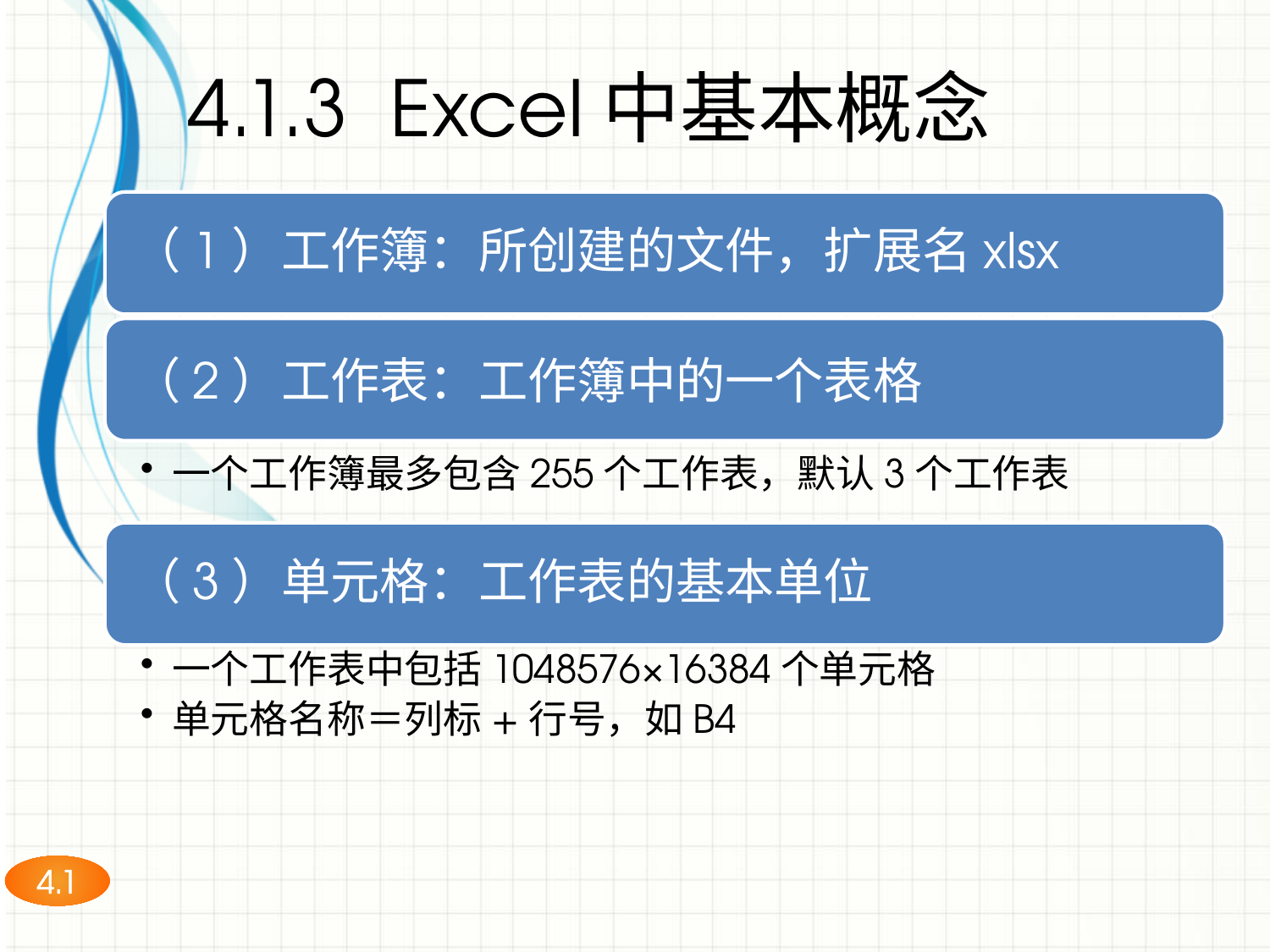

# 4.1.3  Excel中基本概念
（1）工作簿：所创建的文件，扩展名xlsx
（2）工作表：工作簿中的一个表格
一个工作簿最多包含255个工作表，默认3个工作表
（3）单元格：工作表的基本单位
一个工作表中包括1048576×16384个单元格
单元格名称＝列标+行号，如B4